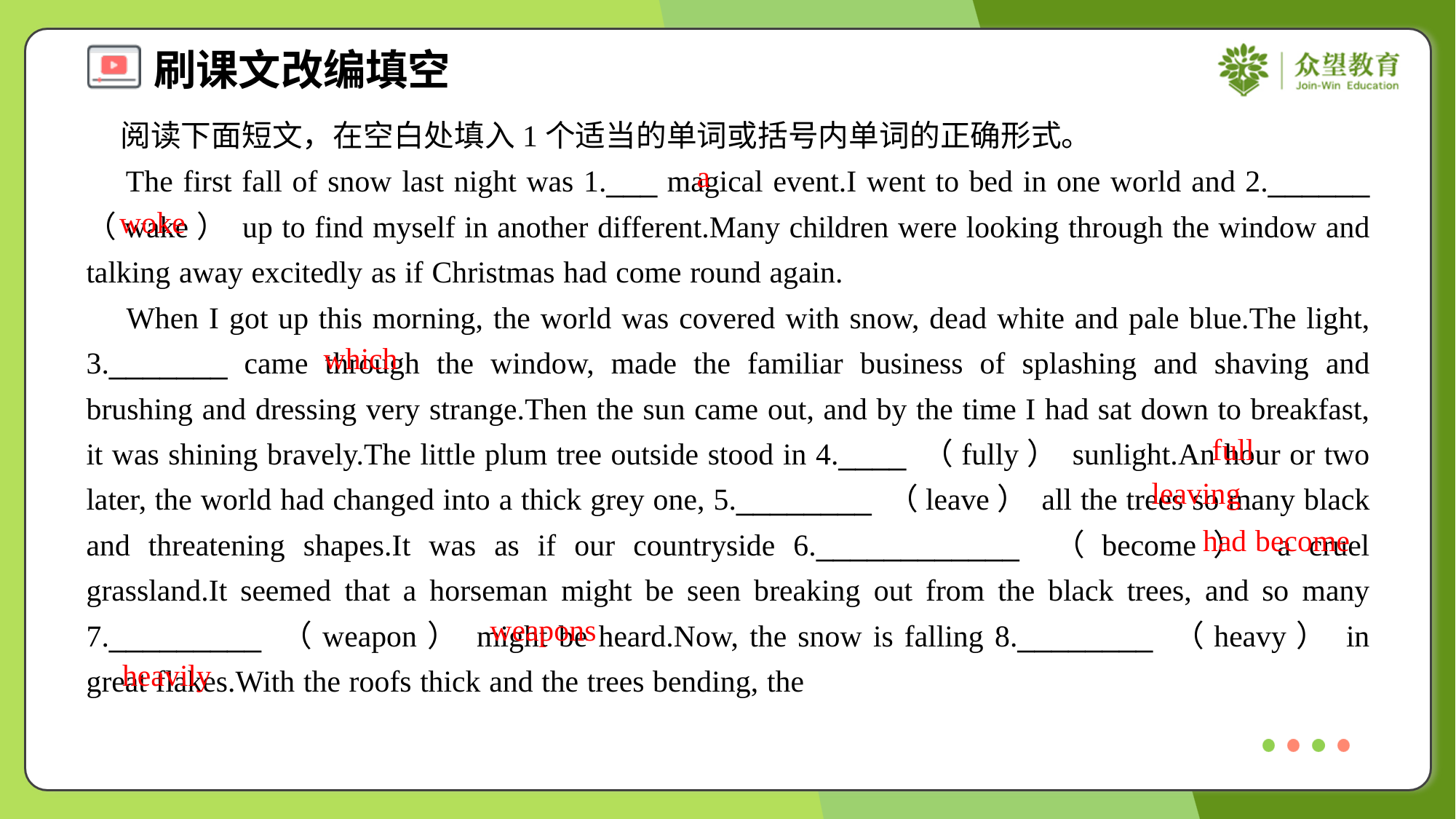

阅读下面短文，在空白处填入1个适当的单词或括号内单词的正确形式。
    The first fall of snow last night was 1.___ magical event.I went to bed in one world and 2.______ （wake） up to find myself in another different.Many children were looking through the window and talking away excitedly as if Christmas had come round again.
    When I got up this morning, the world was covered with snow, dead white and pale blue.The light, 3._______ came through the window, made the familiar business of splashing and shaving and brushing and dressing very strange.Then the sun came out, and by the time I had sat down to breakfast, it was shining bravely.The little plum tree outside stood in 4.____ （fully） sunlight.An hour or two later, the world had changed into a thick grey one, 5.________ （leave） all the trees so many black and threatening shapes.It was as if our countryside 6.____________ （become） a cruel grassland.It seemed that a horseman might be seen breaking out from the black trees, and so many 7._________ （weapon） might be heard.Now, the snow is falling 8.________ （heavy） in great flakes.With the roofs thick and the trees bending, the
a
woke
which
full
leaving
had become
weapons
heavily